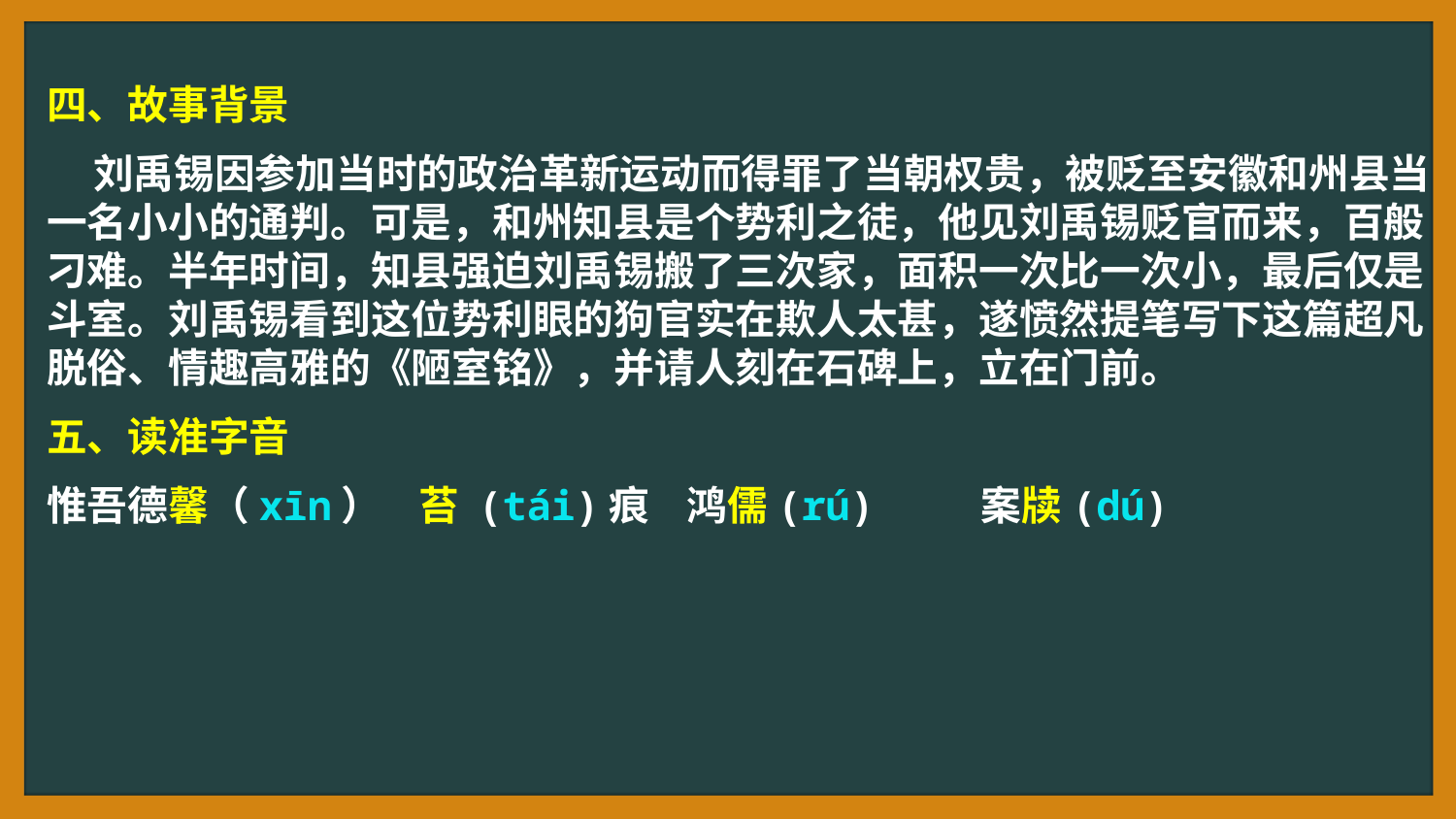

四、故事背景
    刘禹锡因参加当时的政治革新运动而得罪了当朝权贵，被贬至安徽和州县当一名小小的通判。可是，和州知县是个势利之徒，他见刘禹锡贬官而来，百般刁难。半年时间，知县强迫刘禹锡搬了三次家，面积一次比一次小，最后仅是斗室。刘禹锡看到这位势利眼的狗官实在欺人太甚，遂愤然提笔写下这篇超凡脱俗、情趣高雅的《陋室铭》，并请人刻在石碑上，立在门前。
五、读准字音
惟吾德馨（xīn）    苔 (tái)痕    鸿儒(rú)    案牍(dú)